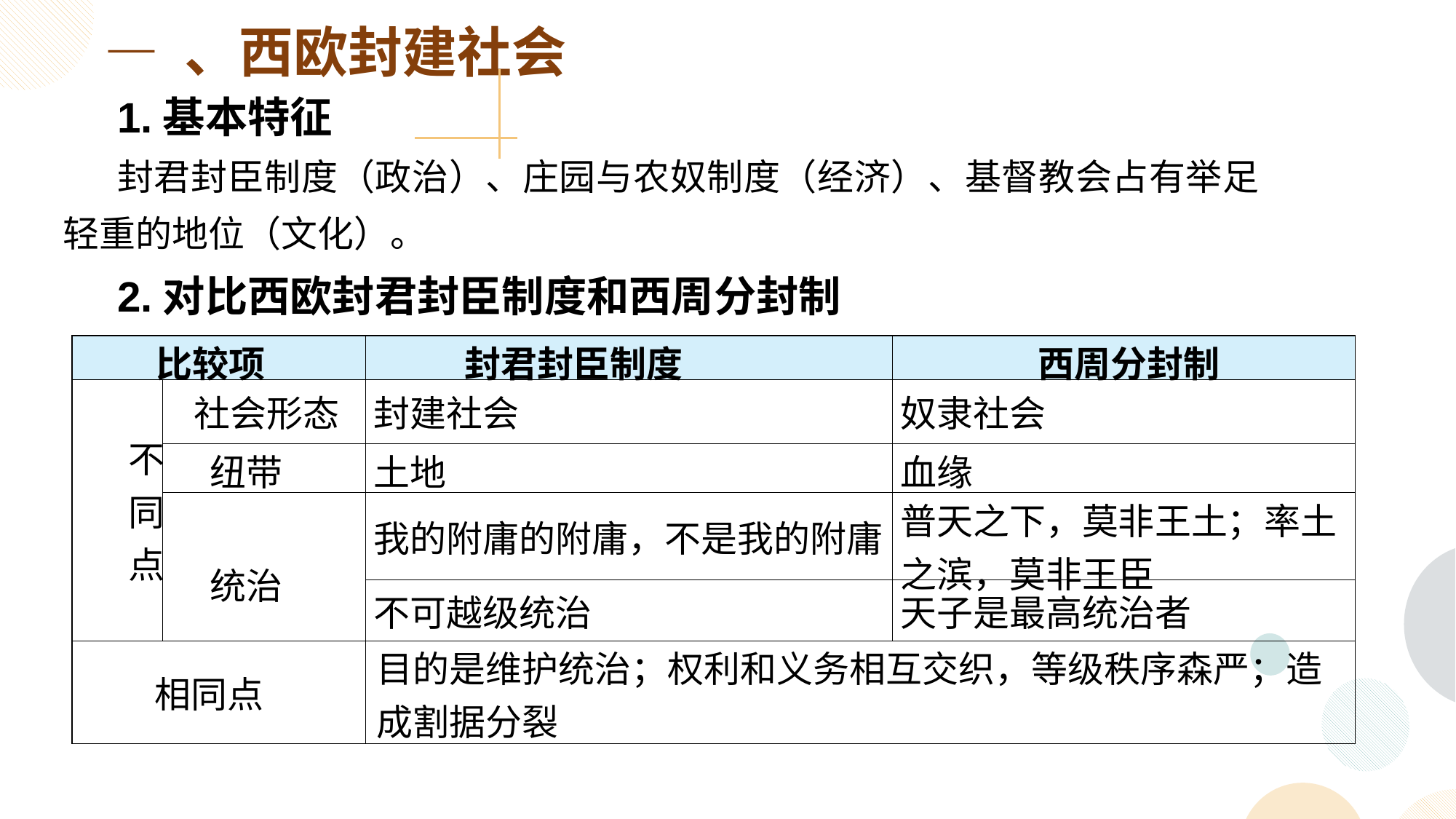

— 、西欧封建社会
1.基本特征
封君封臣制度（政治）、庄园与农奴制度（经济）、基督教会占有举足轻重的地位（文化）。
2.对比西欧封君封臣制度和西周分封制
| 比较项 |  | 封君封臣制度 | 西周分封制 |
| --- | --- | --- | --- |
| 不同点 | 社会形态 | 封建社会 | 奴隶社会 |
|  | 纽带 | 土地 | 血缘 |
|  | 统治 | 我的附庸的附庸，不是我的附庸 | 普天之下，莫非王土；率土之滨，莫非王臣 |
|  |  | 不可越级统治 | 天子是最高统治者 |
| 相同点 |  | 目的是维护统治；权利和义务相互交织，等级秩序森严；造成割据分裂 |  |